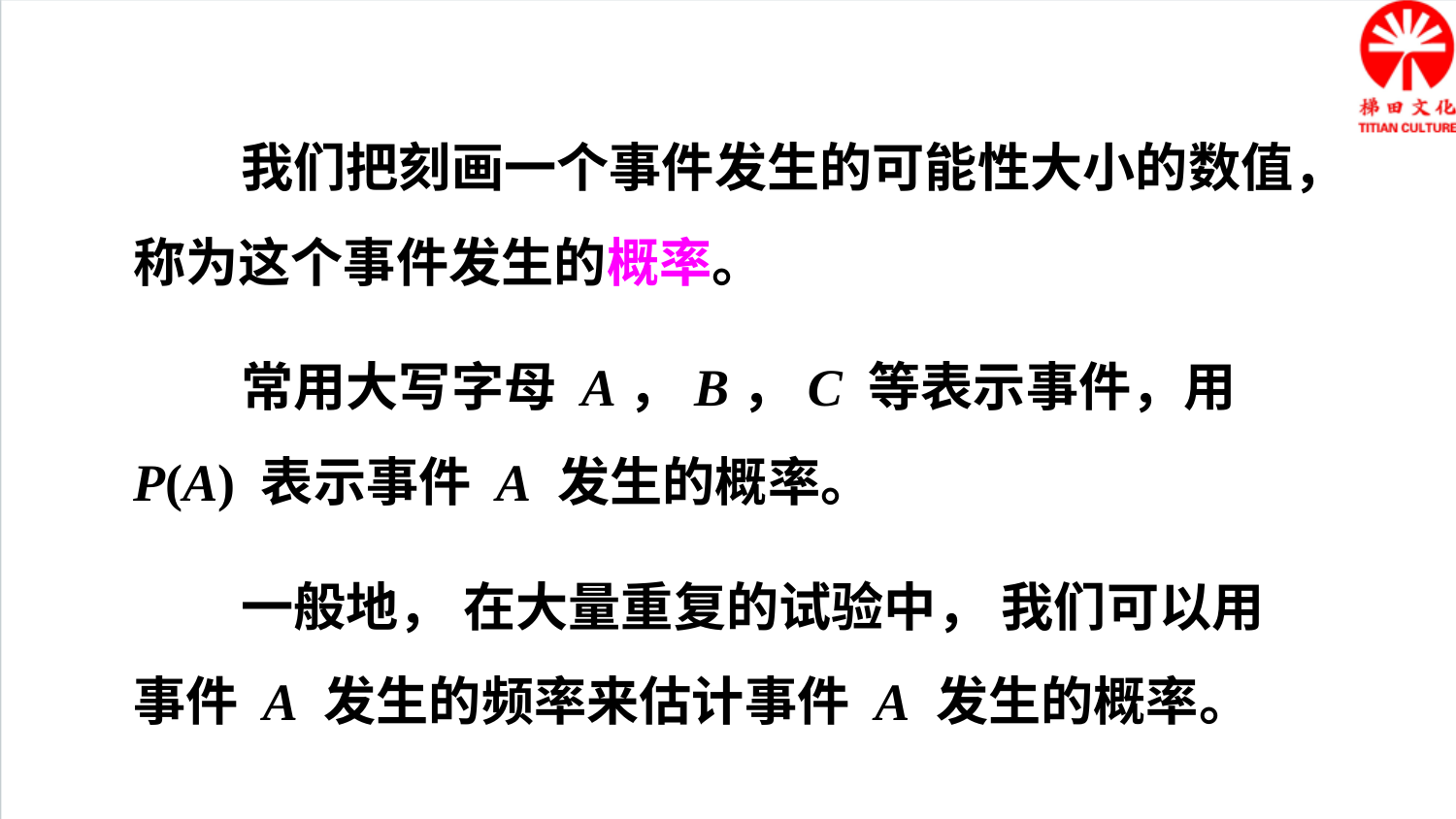

我们把刻画一个事件发生的可能性大小的数值，称为这个事件发生的概率。
        常用大写字母 A，B，C 等表示事件，用 P(A) 表示事件 A 发生的概率。
        一般地， 在大量重复的试验中， 我们可以用事件 A 发生的频率来估计事件 A 发生的概率。